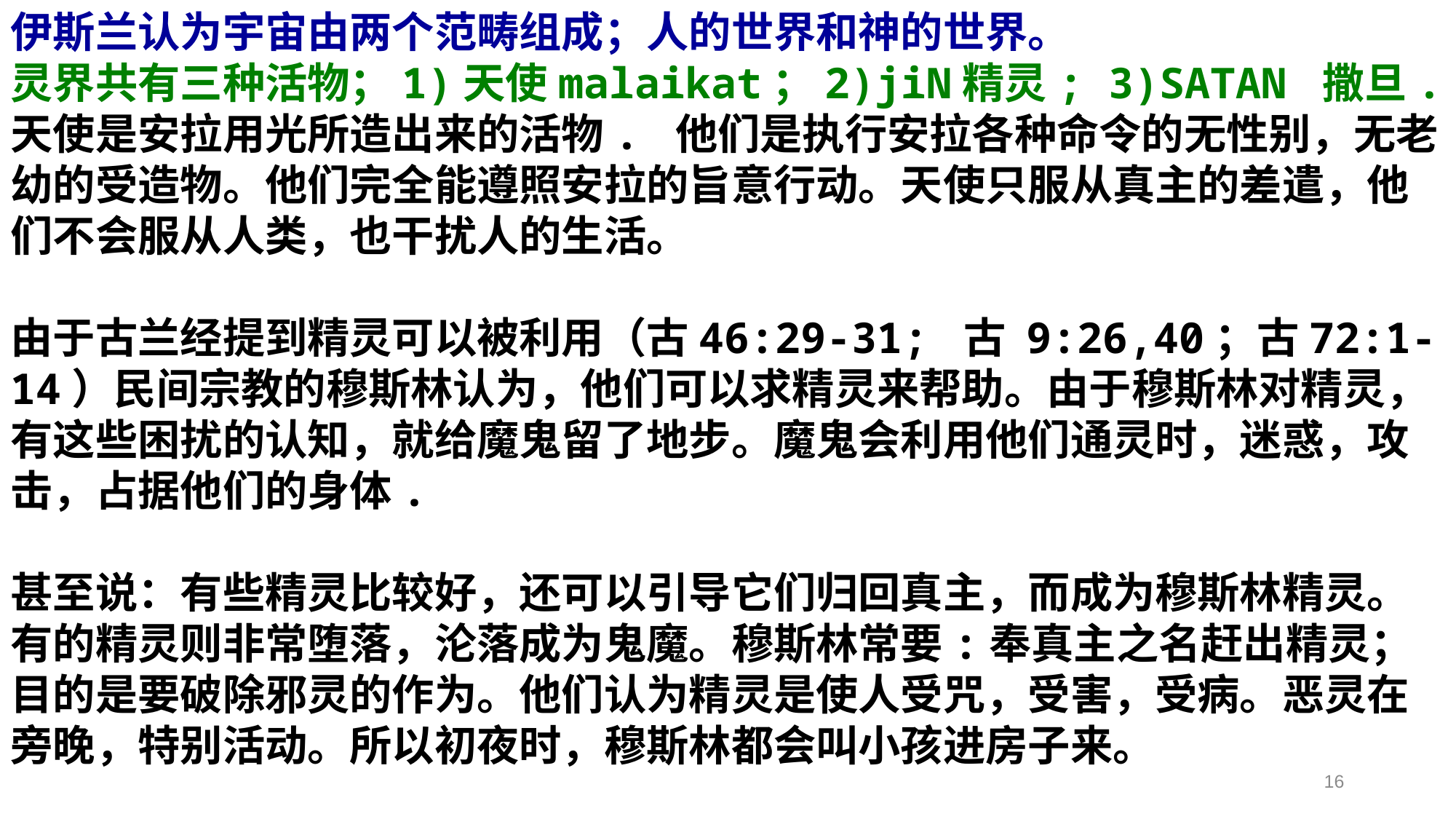

伊斯兰认为宇宙由两个范畴组成；人的世界和神的世界。
灵界共有三种活物；1)天使malaikat；2)jiN精灵; 3)SATAN 撒旦.
天使是安拉用光所造出来的活物. 他们是执行安拉各种命令的无性别，无老幼的受造物。他们完全能遵照安拉的旨意行动。天使只服从真主的差遣，他们不会服从人类，也干扰人的生活。

由于古兰经提到精灵可以被利用（古46:29-31; 古 9:26,40；古72:1-14）民间宗教的穆斯林认为，他们可以求精灵来帮助。由于穆斯林对精灵，有这些困扰的认知，就给魔鬼留了地步。魔鬼会利用他们通灵时，迷惑，攻击，占据他们的身体.

甚至说：有些精灵比较好，还可以引导它们归回真主，而成为穆斯林精灵。有的精灵则非常堕落，沦落成为鬼魔。穆斯林常要:奉真主之名赶出精灵；目的是要破除邪灵的作为。他们认为精灵是使人受咒，受害，受病。恶灵在旁晚，特别活动。所以初夜时，穆斯林都会叫小孩进房子来。
16